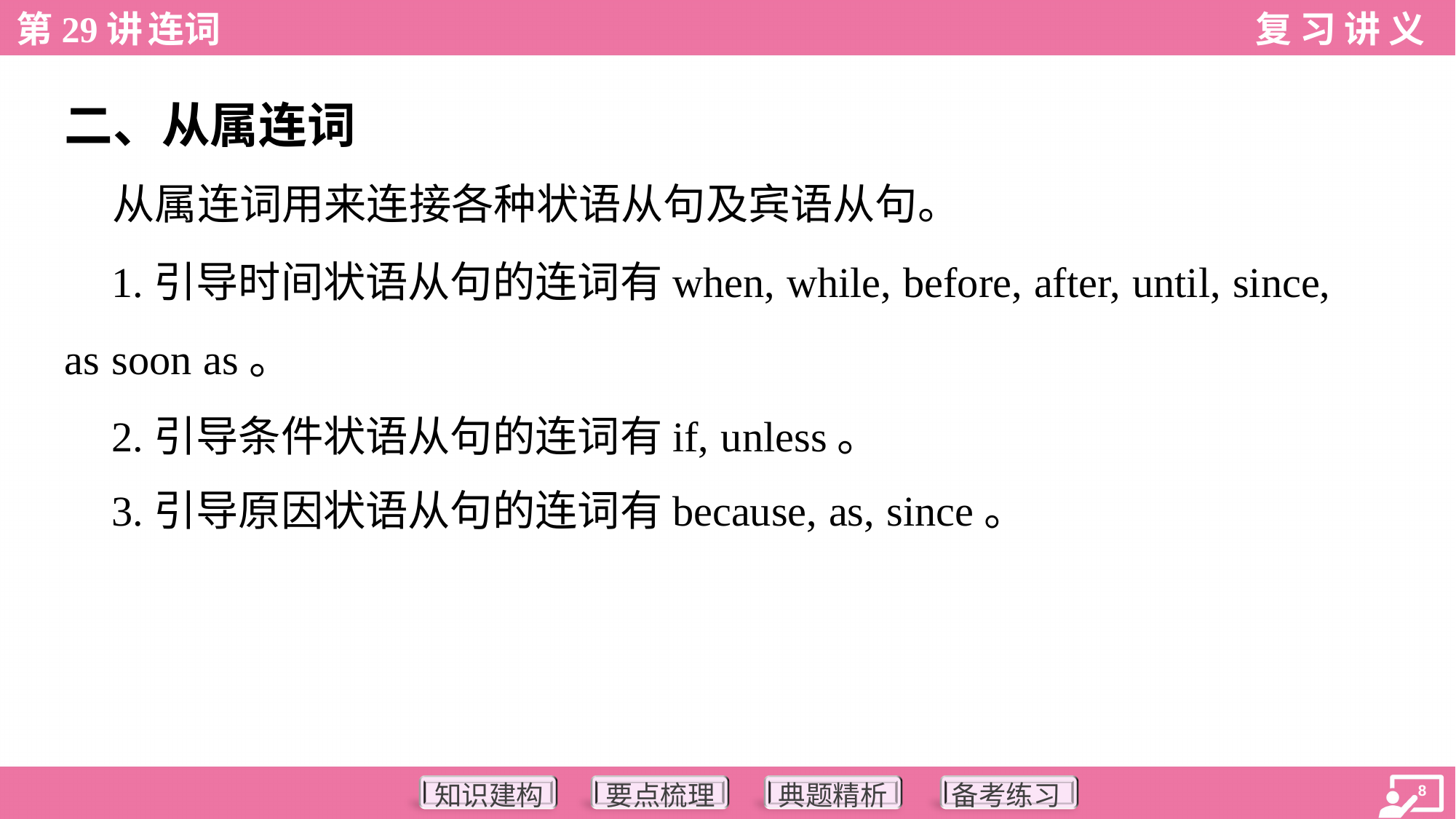

二、从属连词
    从属连词用来连接各种状语从句及宾语从句。
    1.引导时间状语从句的连词有when, while, before, after, until, since,
as soon as。
    2.引导条件状语从句的连词有if, unless。
    3.引导原因状语从句的连词有because, as, since。